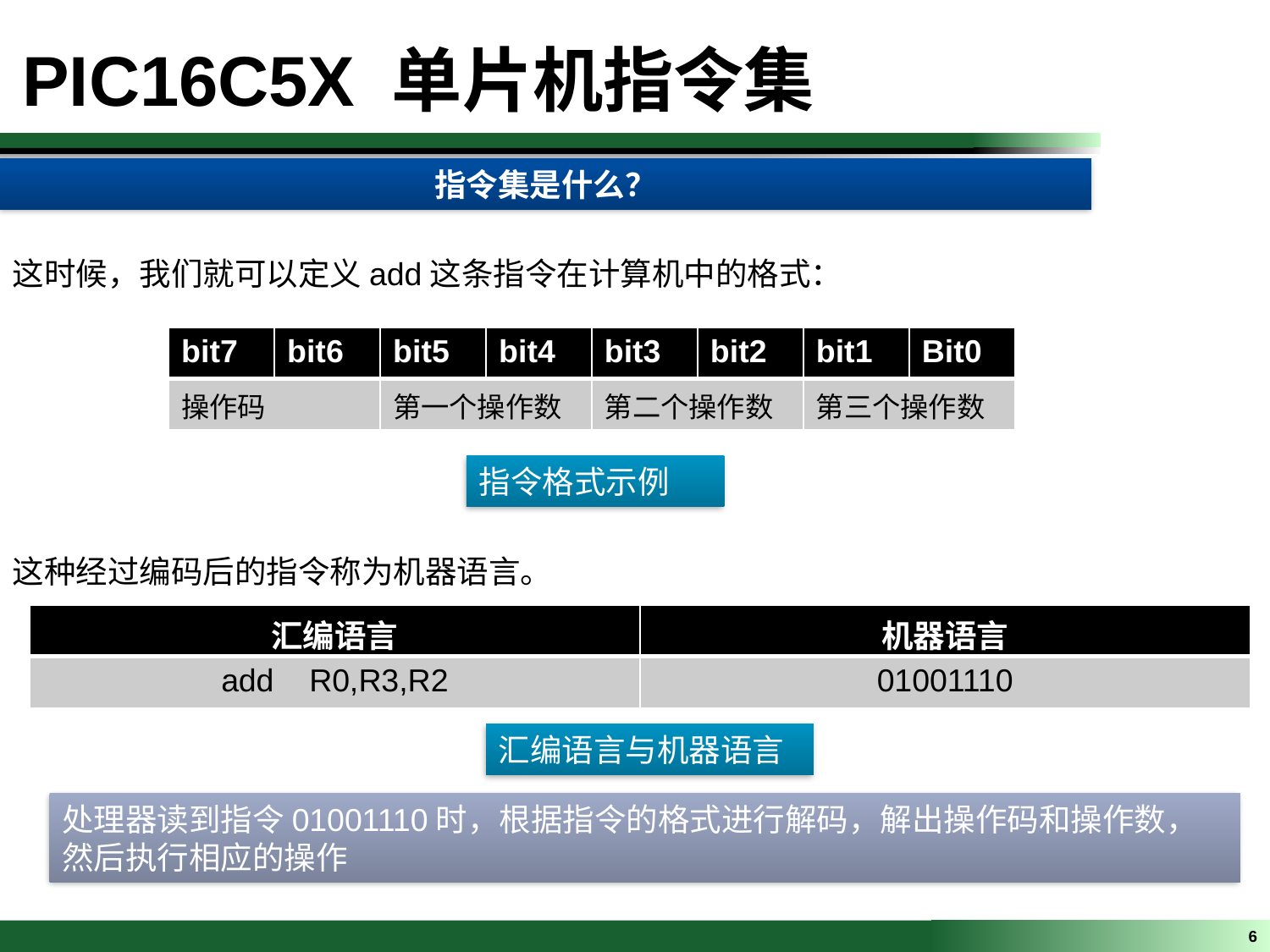

PIC16C5X 单片机指令集
指令集是什么？
这时候，我们就可以定义add这条指令在计算机中的格式：
| bit7 | bit6 | bit5 | bit4 | bit3 | bit2 | bit1 | Bit0 |
| --- | --- | --- | --- | --- | --- | --- | --- |
| 操作码 |  | 第一个操作数 |  | 第二个操作数 |  | 第三个操作数 |  |
指令格式示例
这种经过编码后的指令称为机器语言。
| 汇编语言 | 机器语言 |
| --- | --- |
| add R0,R3,R2 | 01001110 |
汇编语言与机器语言
处理器读到指令01001110时，根据指令的格式进行解码，解出操作码和操作数，然后执行相应的操作
6